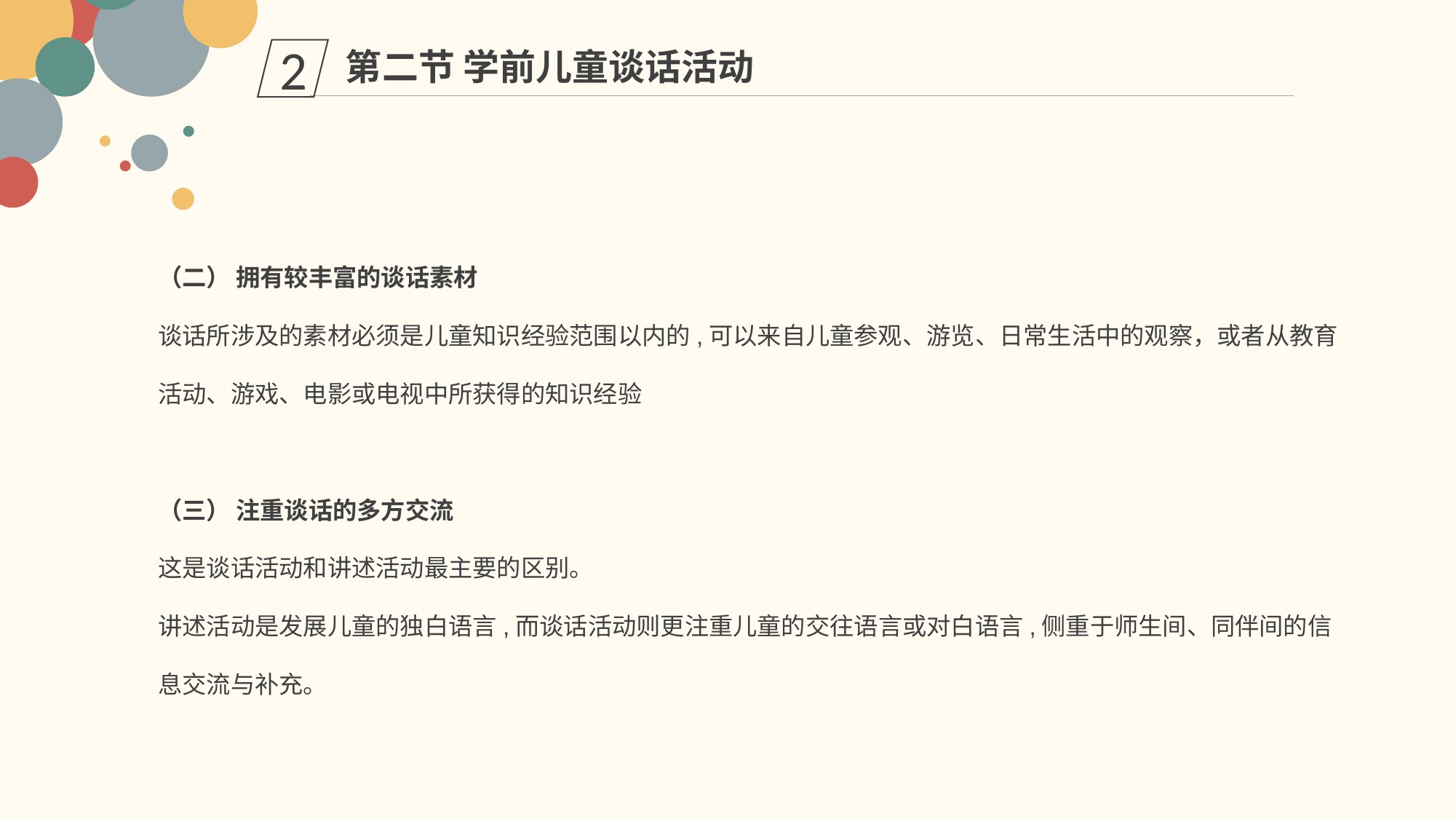

第二节 学前儿童谈话活动
2
（二） 拥有较丰富的谈话素材
谈话所涉及的素材必须是儿童知识经验范围以内的,可以来自儿童参观、游览、日常生活中的观察，或者从教育活动、游戏、电影或电视中所获得的知识经验

（三） 注重谈话的多方交流
这是谈话活动和讲述活动最主要的区别。
讲述活动是发展儿童的独白语言,而谈话活动则更注重儿童的交往语言或对白语言,侧重于师生间、同伴间的信息交流与补充。